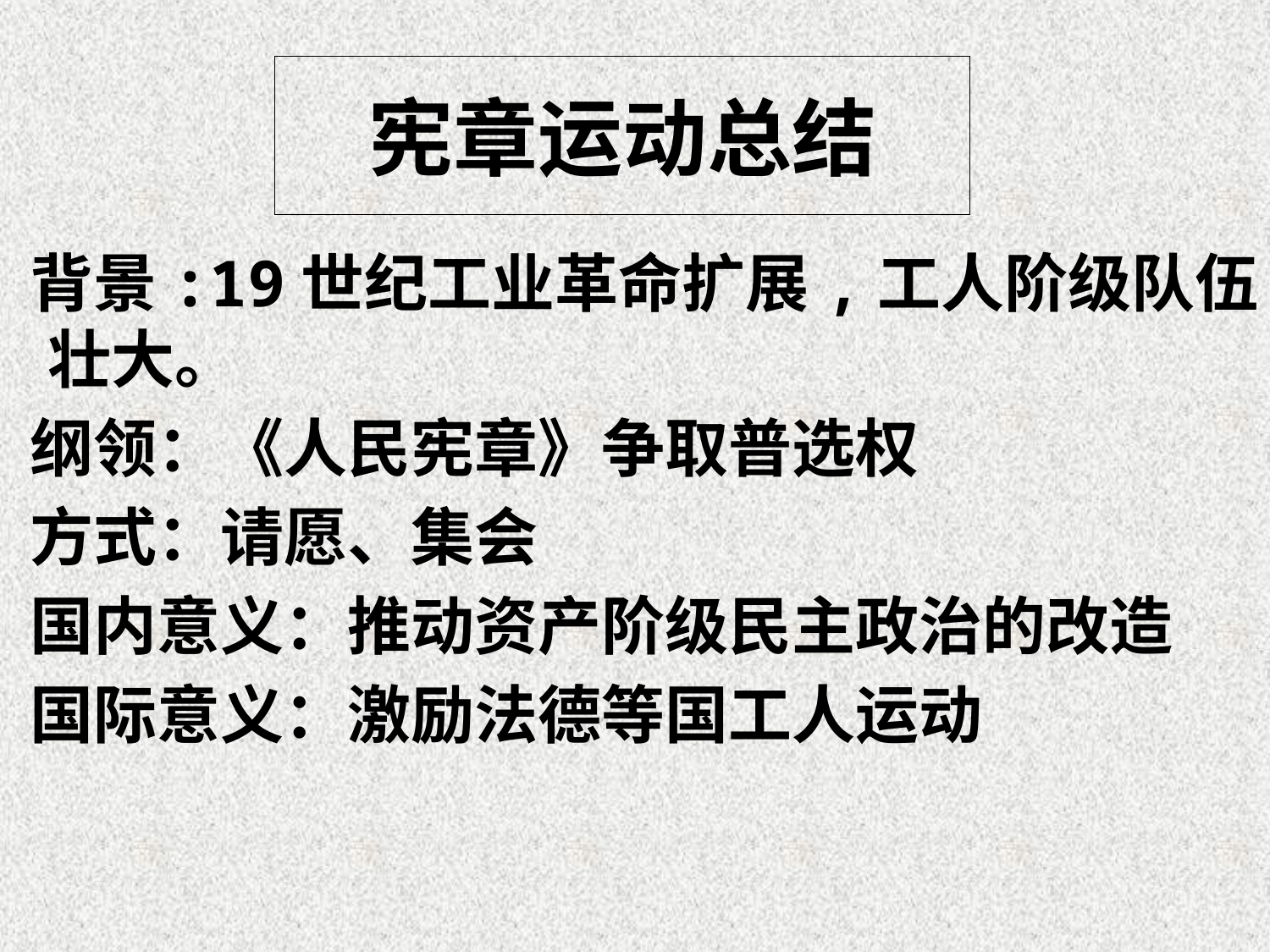

宪章运动总结
 背景:19世纪工业革命扩展,工人阶级队伍壮大。
 纲领：《人民宪章》争取普选权
 方式：请愿、集会
 国内意义：推动资产阶级民主政治的改造
 国际意义：激励法德等国工人运动